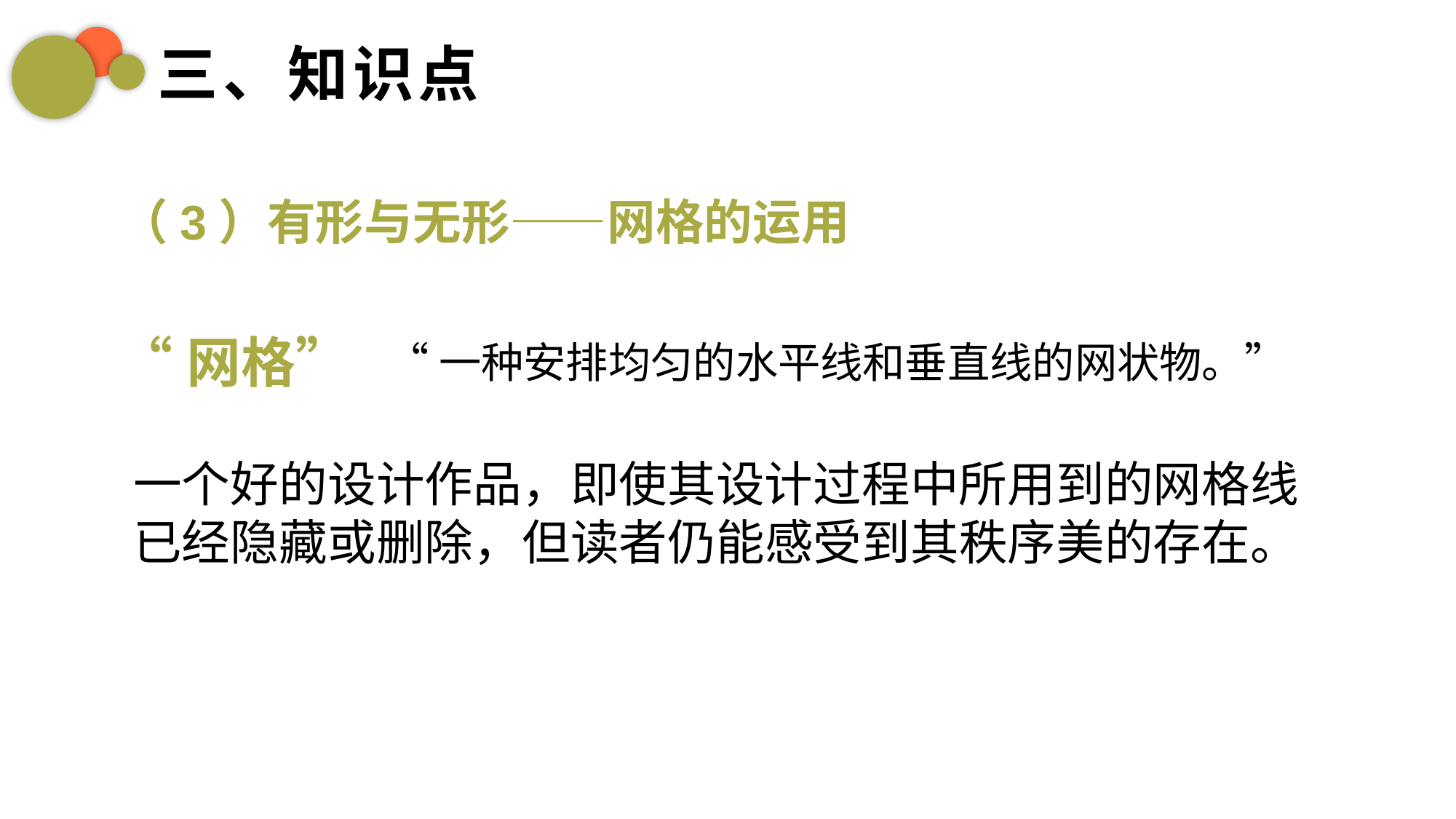

三、知识点
（3）有形与无形——网格的运用
“网格”
“一种安排均匀的水平线和垂直线的网状物。”
一个好的设计作品，即使其设计过程中所用到的网格线已经隐藏或删除，但读者仍能感受到其秩序美的存在。